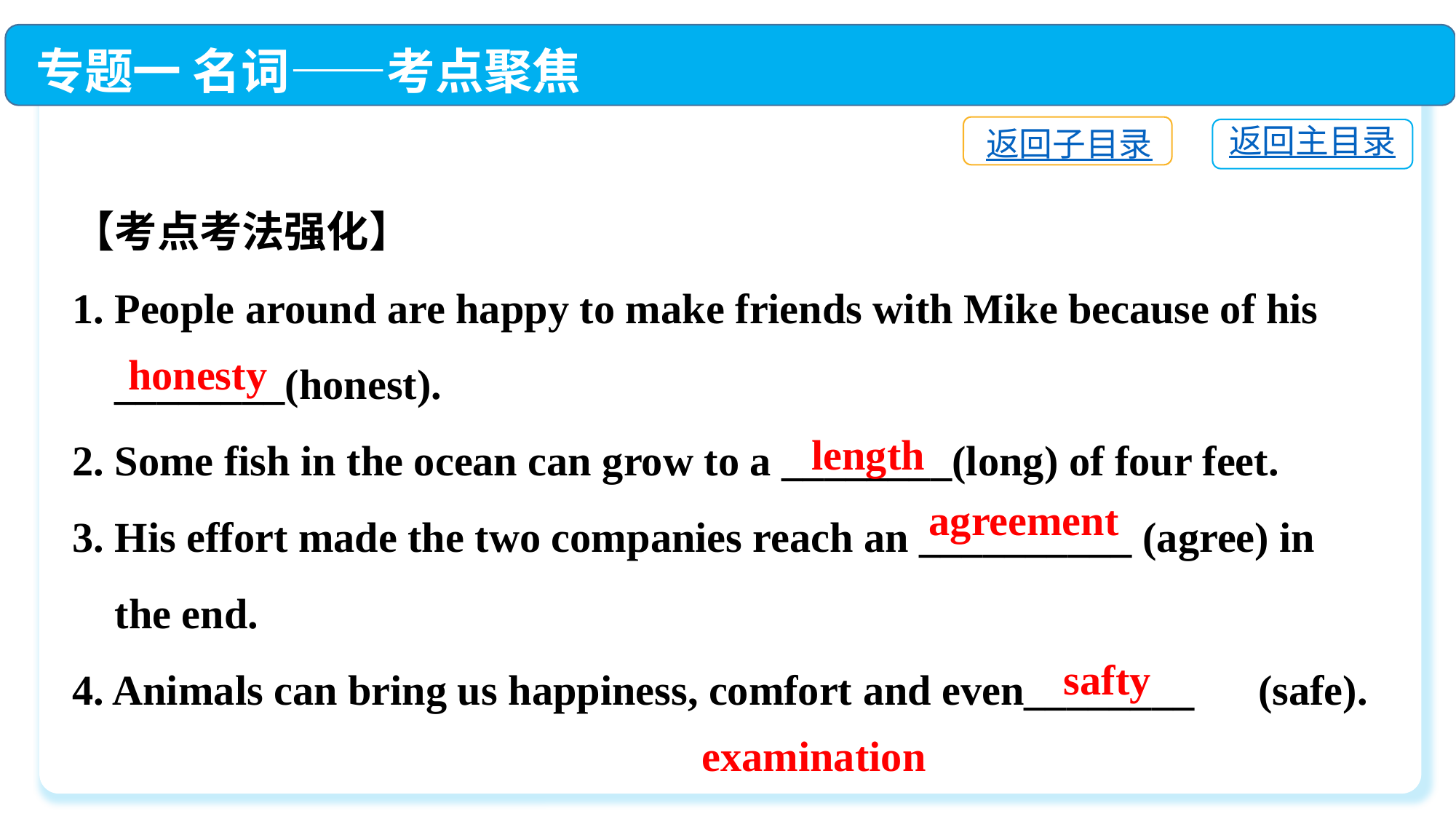

专题一 名词——考点聚焦

返回子目录
返回主目录
【考点考法强化】
1. People around are happy to make friends with Mike because of his
    ________(honest).
2. Some fish in the ocean can grow to a ________(long) of four feet.
3. His effort made the two companies reach an __________ (agree) in
    the end.
4. Animals can bring us happiness, comfort and even________　(safe).
5. Next week, we’ll have our final _____________(examine).

honesty
length
agreement
safty
examination